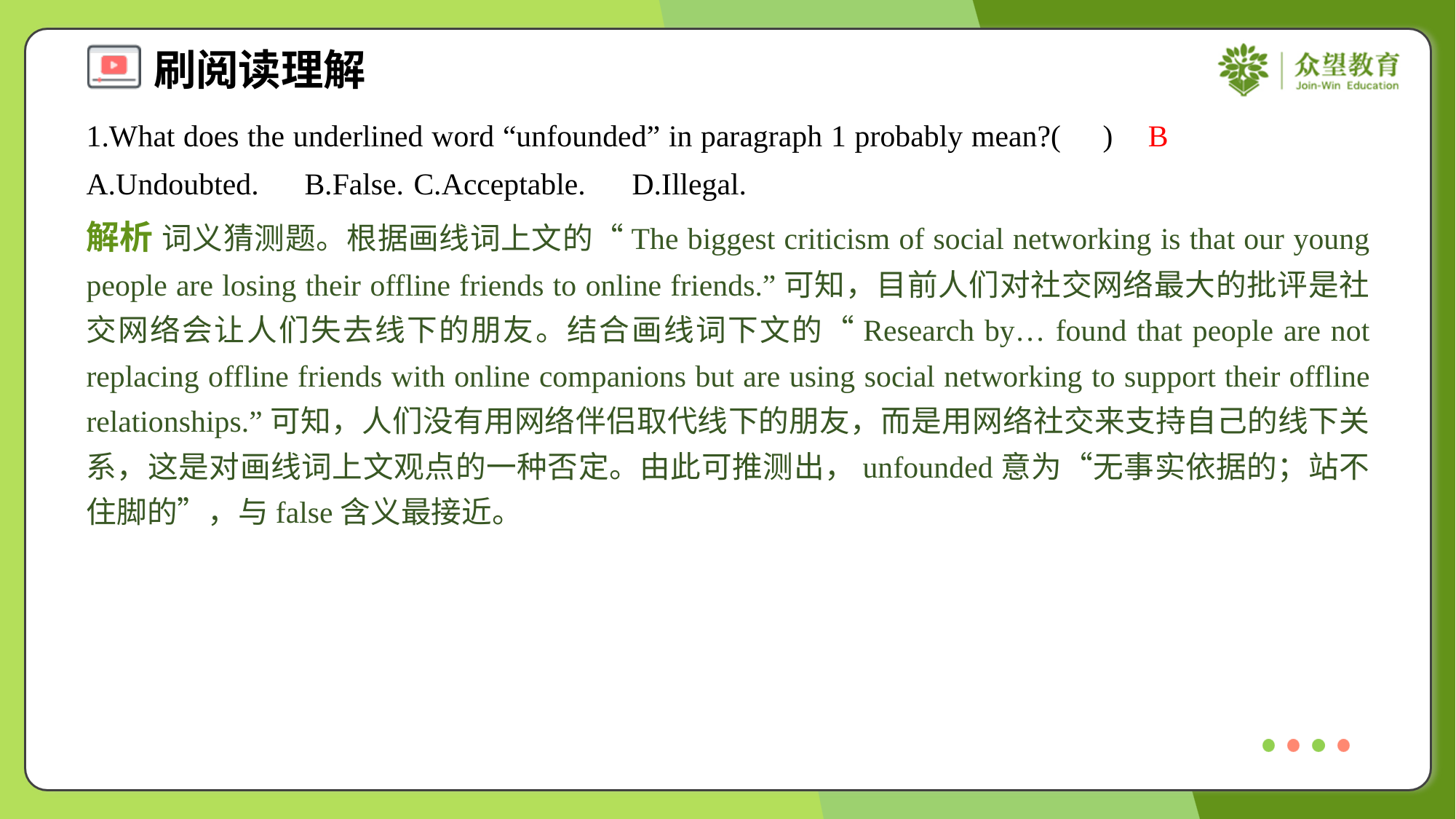

1.What does the underlined word “unfounded” in paragraph 1 probably mean?(     )
B
A.Undoubted.	B.False.	C.Acceptable.	D.Illegal.
解析 词义猜测题。根据画线词上文的“The biggest criticism of social networking is that our young people are losing their offline friends to online friends.”可知，目前人们对社交网络最大的批评是社交网络会让人们失去线下的朋友。结合画线词下文的“Research by… found that people are not replacing offline friends with online companions but are using social networking to support their offline relationships.”可知，人们没有用网络伴侣取代线下的朋友，而是用网络社交来支持自己的线下关系，这是对画线词上文观点的一种否定。由此可推测出，unfounded意为“无事实依据的；站不住脚的”，与false含义最接近。